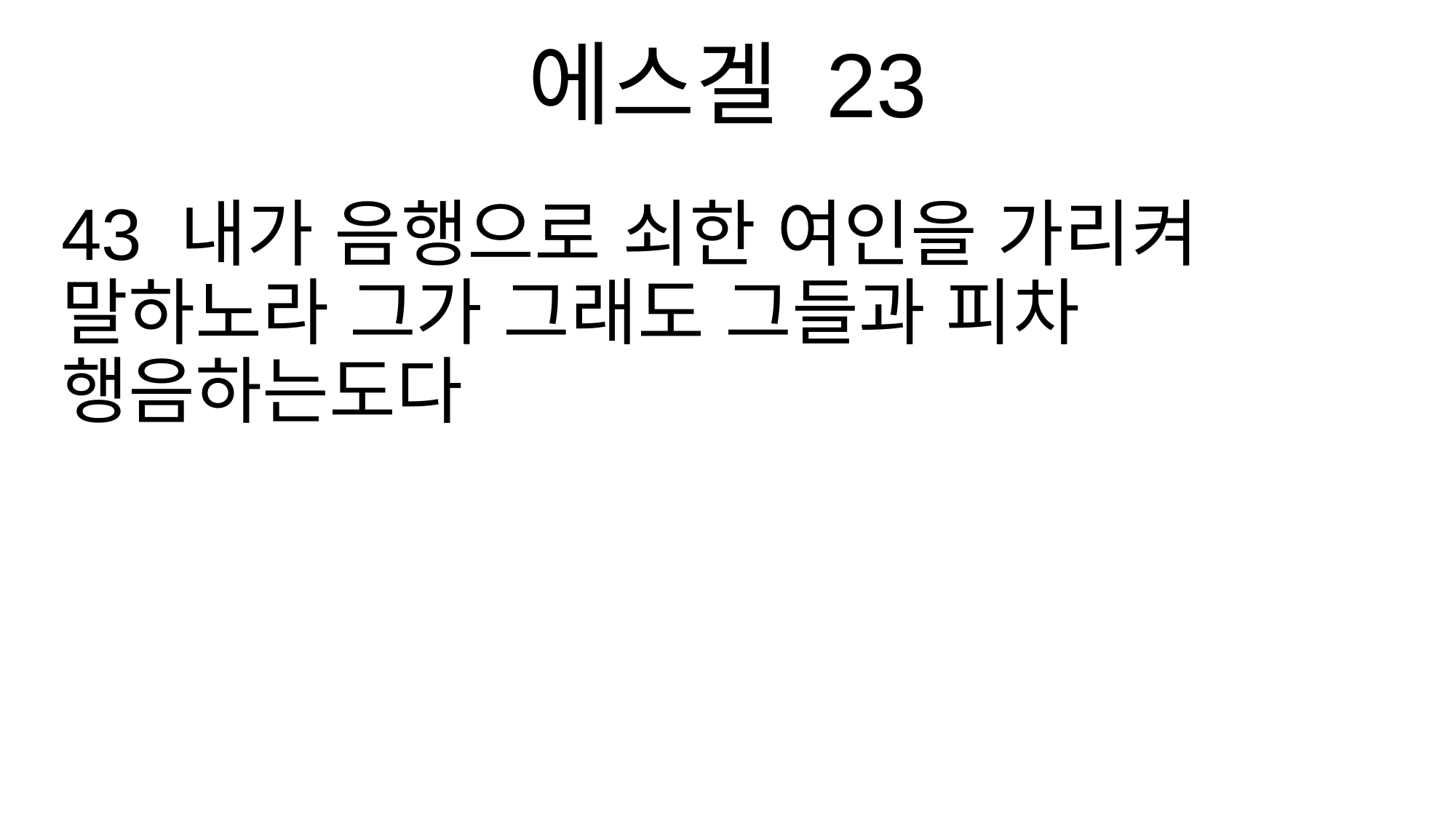

에스겔 23
43 내가 음행으로 쇠한 여인을 가리켜 말하노라 그가 그래도 그들과 피차 행음하는도다